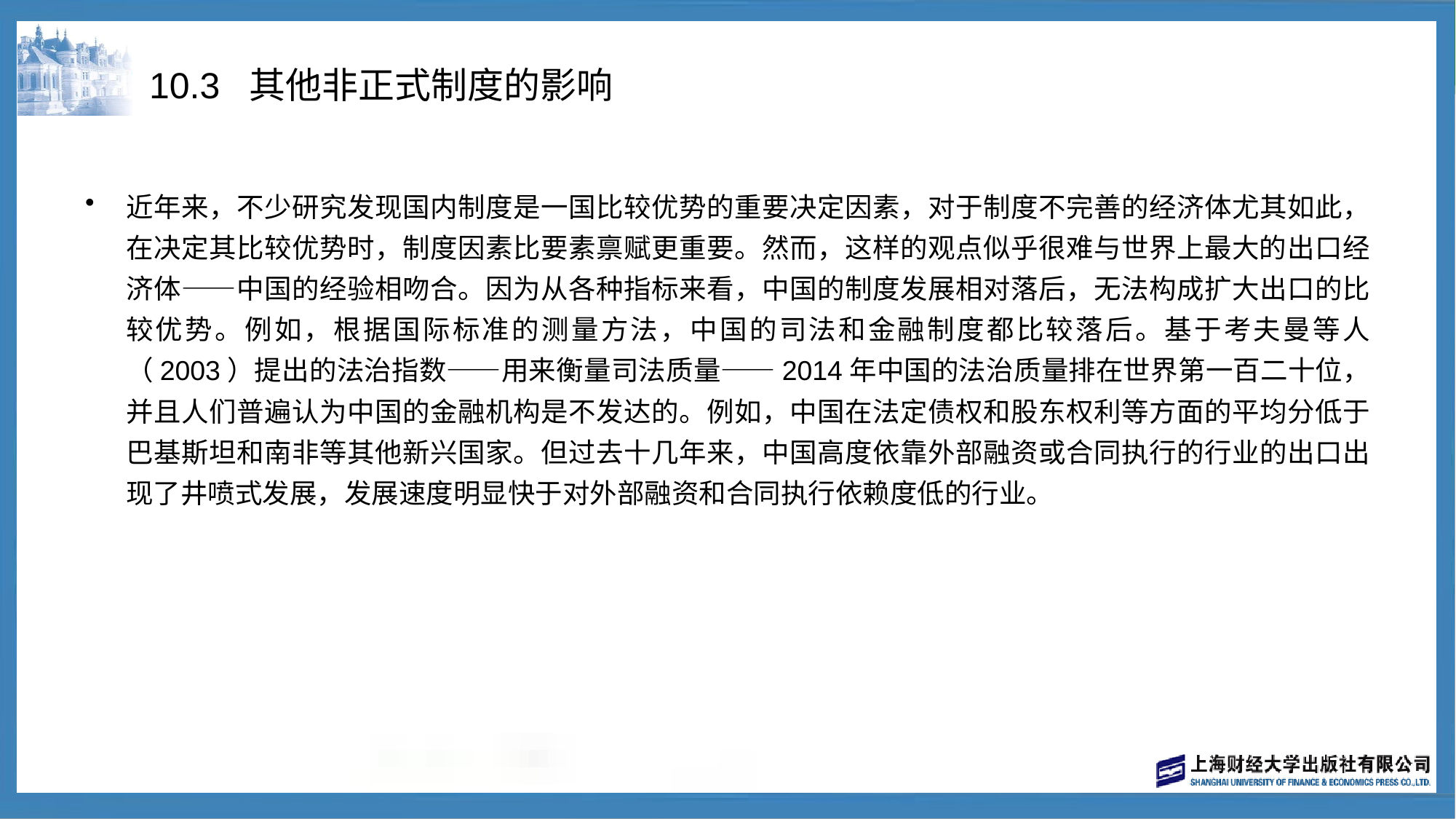

# 10.3  其他非正式制度的影响
近年来，不少研究发现国内制度是一国比较优势的重要决定因素，对于制度不完善的经济体尤其如此，在决定其比较优势时，制度因素比要素禀赋更重要。然而，这样的观点似乎很难与世界上最大的出口经济体——中国的经验相吻合。因为从各种指标来看，中国的制度发展相对落后，无法构成扩大出口的比较优势。例如，根据国际标准的测量方法，中国的司法和金融制度都比较落后。基于考夫曼等人（2003）提出的法治指数——用来衡量司法质量——2014年中国的法治质量排在世界第一百二十位，并且人们普遍认为中国的金融机构是不发达的。例如，中国在法定债权和股东权利等方面的平均分低于巴基斯坦和南非等其他新兴国家。但过去十几年来，中国高度依靠外部融资或合同执行的行业的出口出现了井喷式发展，发展速度明显快于对外部融资和合同执行依赖度低的行业。